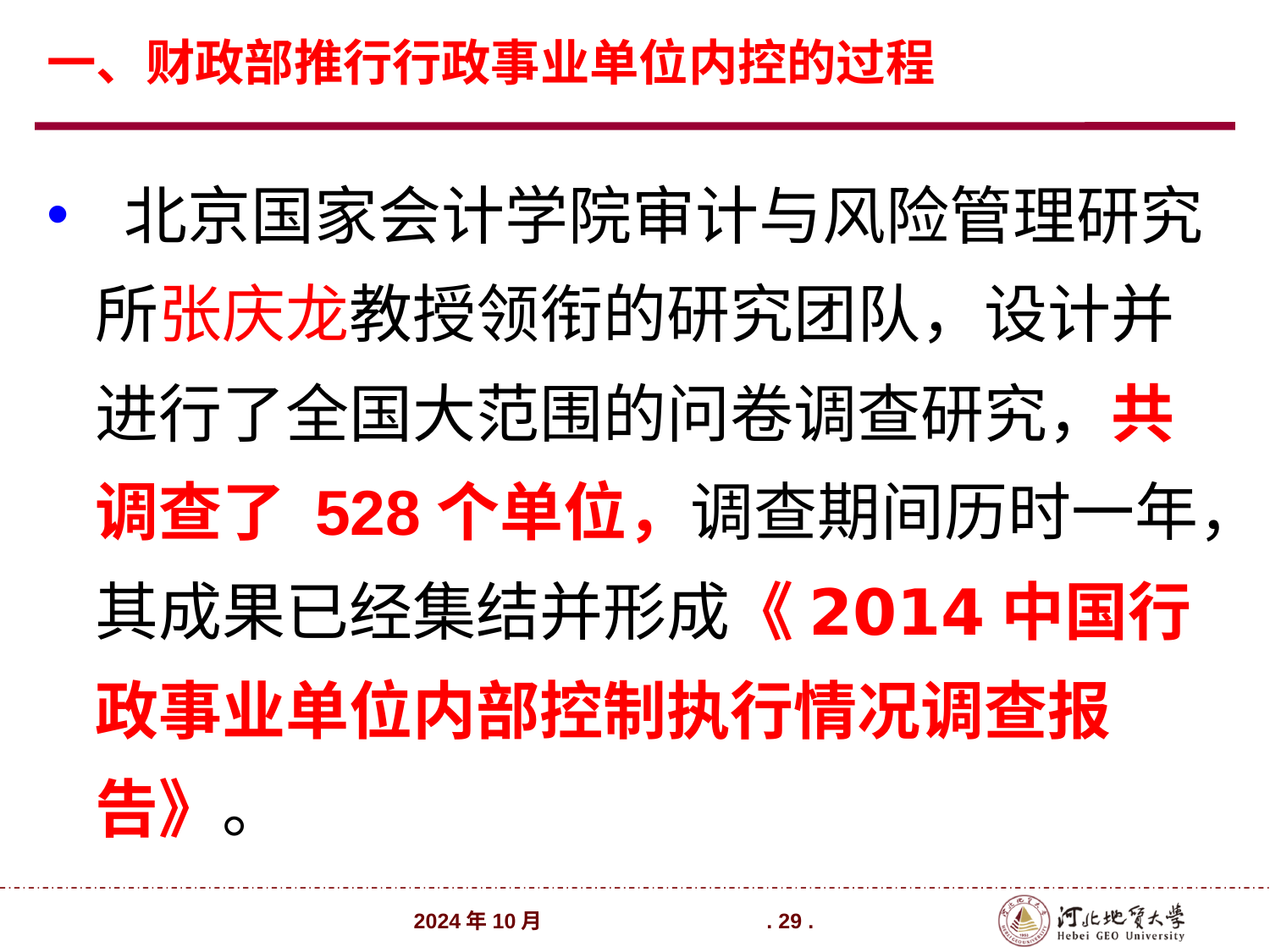

一、财政部推行行政事业单位内控的过程
 北京国家会计学院审计与风险管理研究所张庆龙教授领衔的研究团队，设计并进行了全国大范围的问卷调查研究，共调查了 528个单位，调查期间历时一年，其成果已经集结并形成《2014中国行政事业单位内部控制执行情况调查报告》。

2024年10月                                             . 29 .